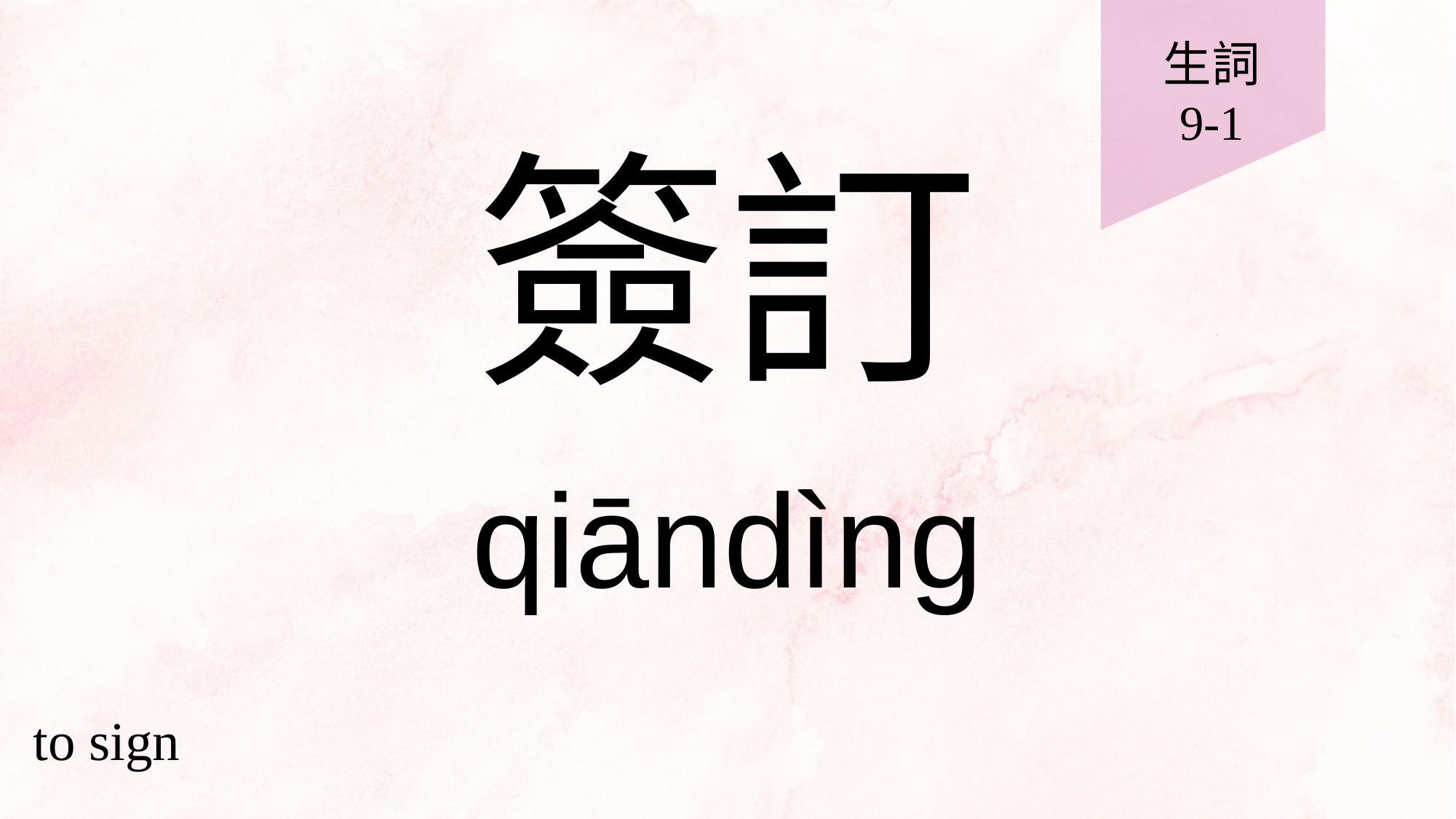

生詞
9-1
# 簽訂
qiāndìng
to sign